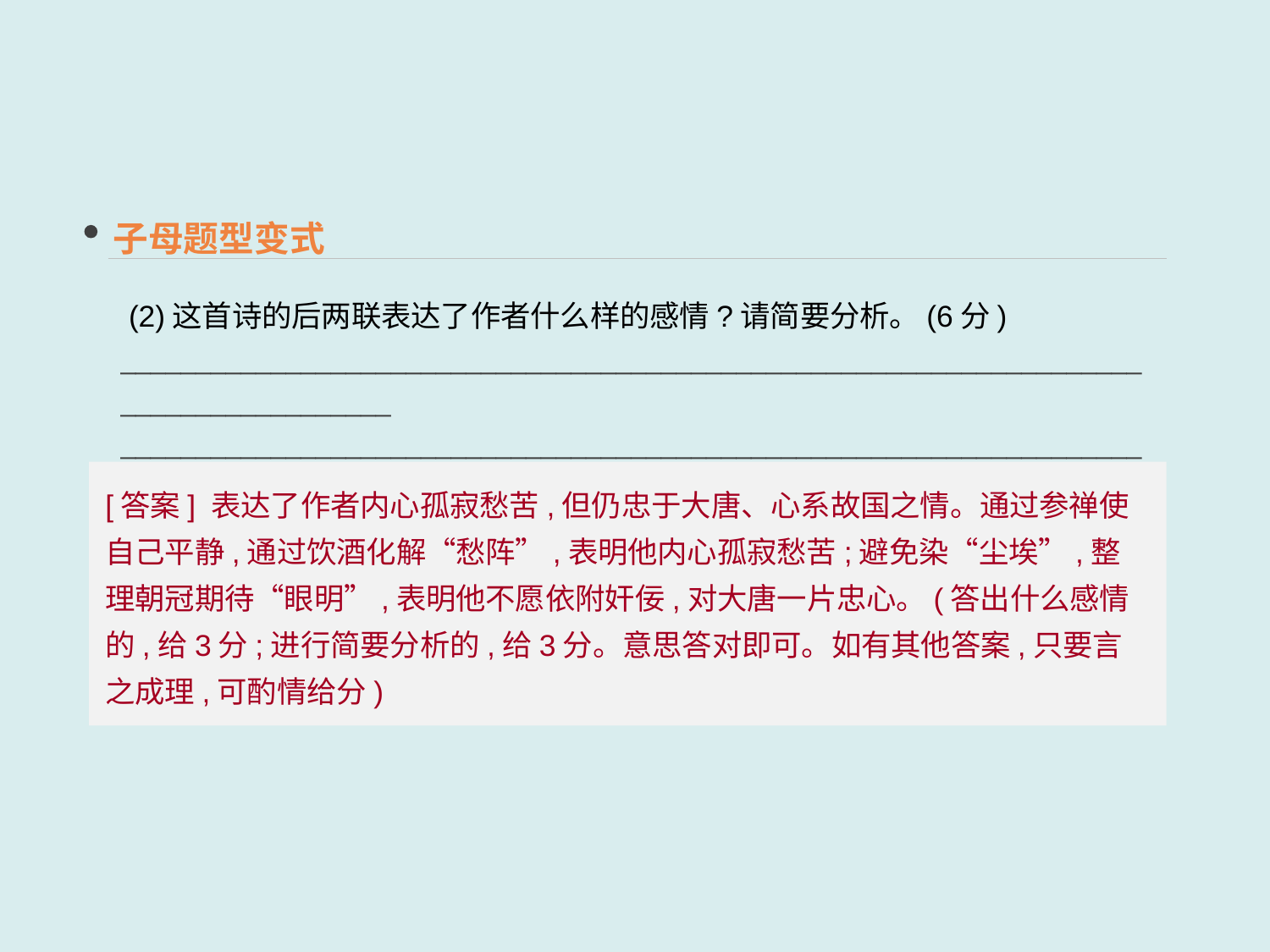

子母题型变式

 (2)这首诗的后两联表达了作者什么样的感情?请简要分析。(6分)
______________________________________________________________________________________
______________________________________________________________________________________

[答案] 表达了作者内心孤寂愁苦,但仍忠于大唐、心系故国之情。通过参禅使自己平静,通过饮酒化解“愁阵”,表明他内心孤寂愁苦;避免染“尘埃”,整理朝冠期待“眼明”,表明他不愿依附奸佞,对大唐一片忠心。(答出什么感情的,给3分;进行简要分析的,给3分。意思答对即可。如有其他答案,只要言之成理,可酌情给分)